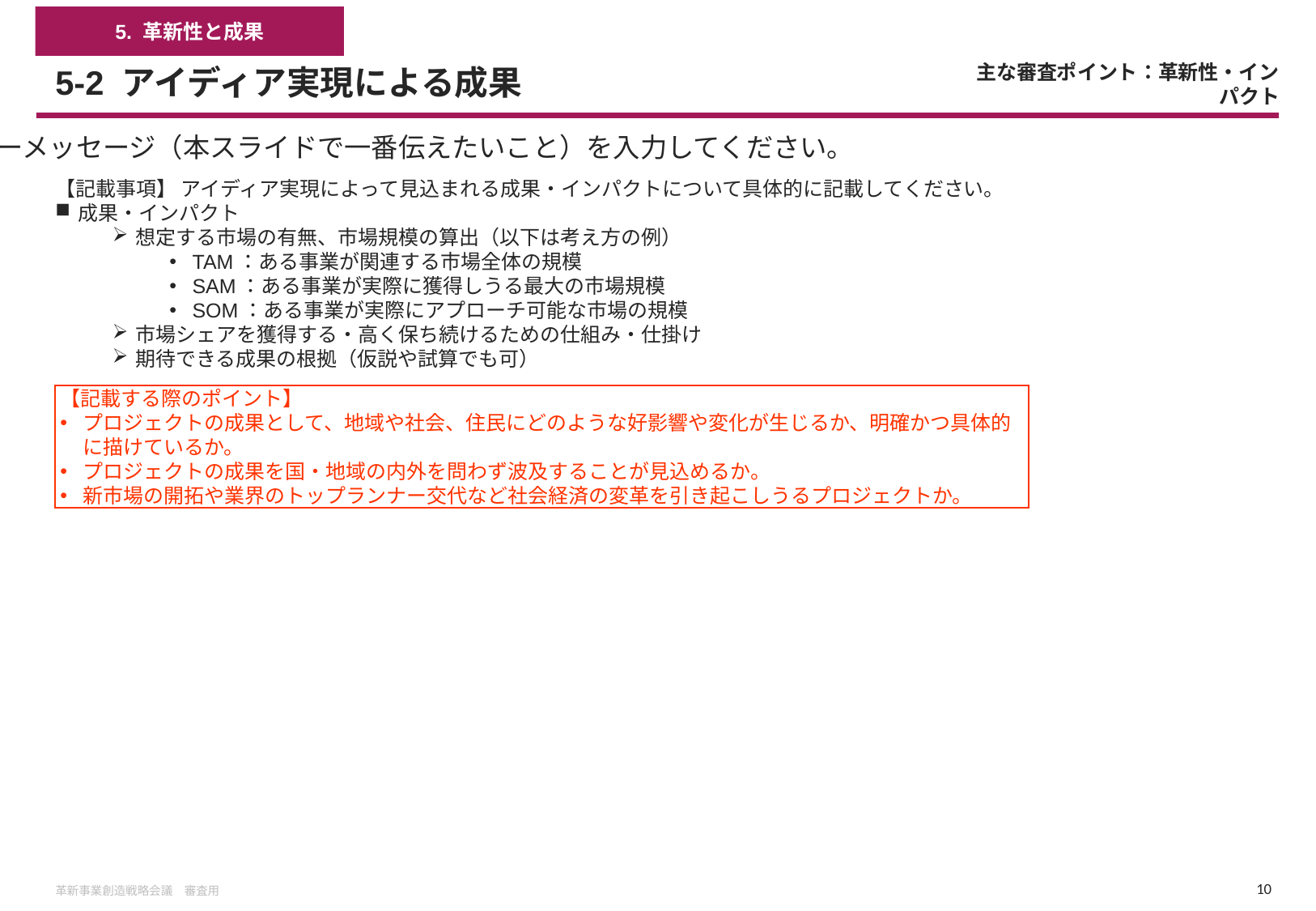

5. 革新性と成果
# 5-2 アイディア実現による成果
主な審査ポイント：革新性・インパクト
キーメッセージ（本スライドで一番伝えたいこと）を入力してください。
【記載事項】 アイディア実現によって見込まれる成果・インパクトについて具体的に記載してください。
成果・インパクト
想定する市場の有無、市場規模の算出（以下は考え方の例）
TAM：ある事業が関連する市場全体の規模
SAM：ある事業が実際に獲得しうる最大の市場規模
SOM：ある事業が実際にアプローチ可能な市場の規模
市場シェアを獲得する・高く保ち続けるための仕組み・仕掛け
期待できる成果の根拠（仮説や試算でも可）
【記載する際のポイント】
プロジェクトの成果として、地域や社会、住民にどのような好影響や変化が生じるか、明確かつ具体的に描けているか。
プロジェクトの成果を国・地域の内外を問わず波及することが見込めるか。
新市場の開拓や業界のトップランナー交代など社会経済の変革を引き起こしうるプロジェクトか。
革新事業創造戦略会議　審査用